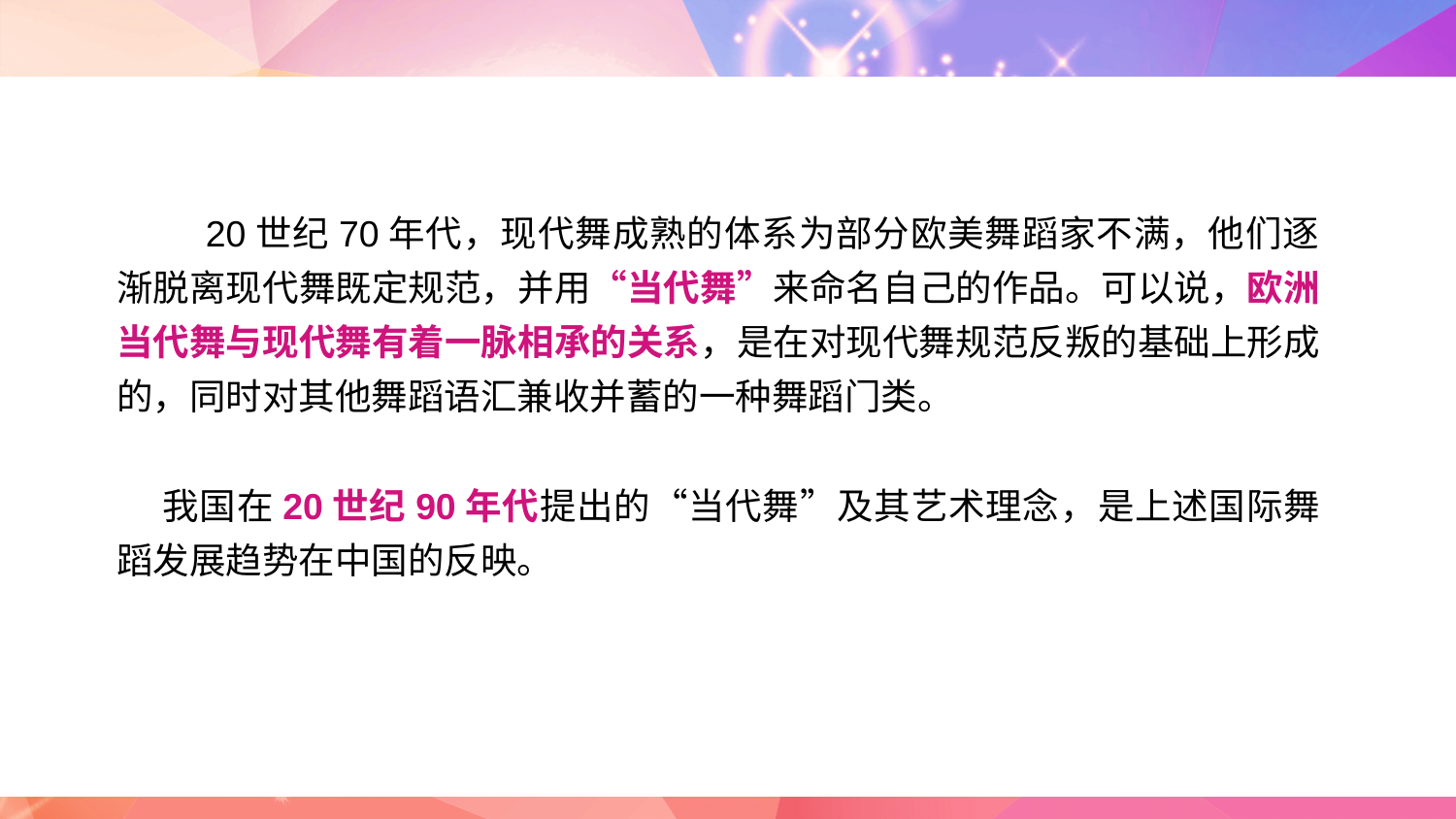

20世纪70年代，现代舞成熟的体系为部分欧美舞蹈家不满，他们逐渐脱离现代舞既定规范，并用“当代舞”来命名自己的作品。可以说，欧洲当代舞与现代舞有着一脉相承的关系，是在对现代舞规范反叛的基础上形成的，同时对其他舞蹈语汇兼收并蓄的一种舞蹈门类。

    我国在20世纪90年代提出的“当代舞”及其艺术理念，是上述国际舞蹈发展趋势在中国的反映。